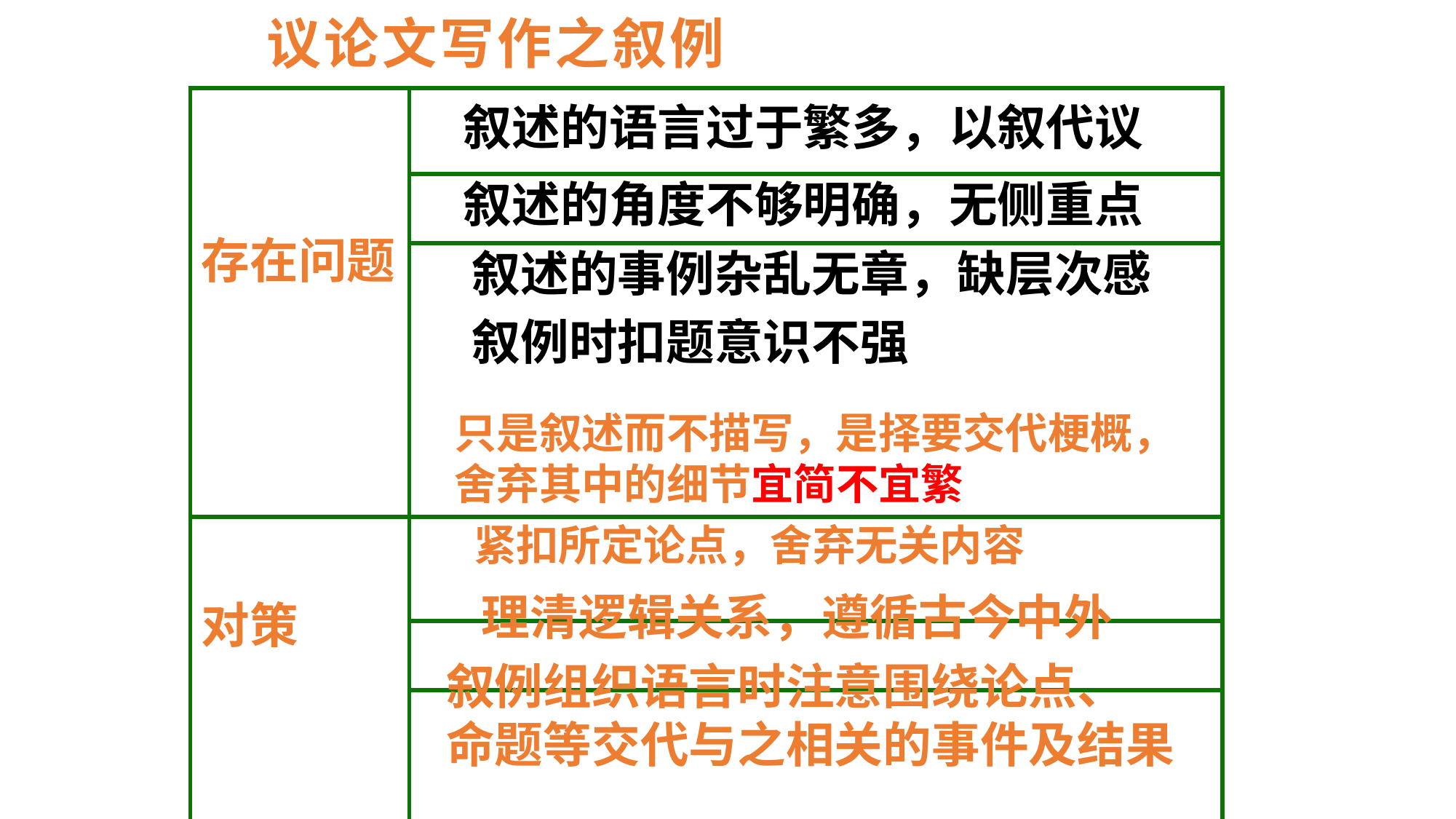

# 议论文写作之叙例
| 存在问题 |  |
| --- | --- |
|  |  |
|  |  |
| 对策 |  |
|  |  |
|  |  |
叙述的语言过于繁多，以叙代议
叙述的角度不够明确，无侧重点
叙述的事例杂乱无章，缺层次感
叙例时扣题意识不强
只是叙述而不描写，是择要交代梗概，舍弃其中的细节宜简不宜繁
紧扣所定论点，舍弃无关内容
理清逻辑关系，遵循古今中外
叙例组织语言时注意围绕论点、
命题等交代与之相关的事件及结果